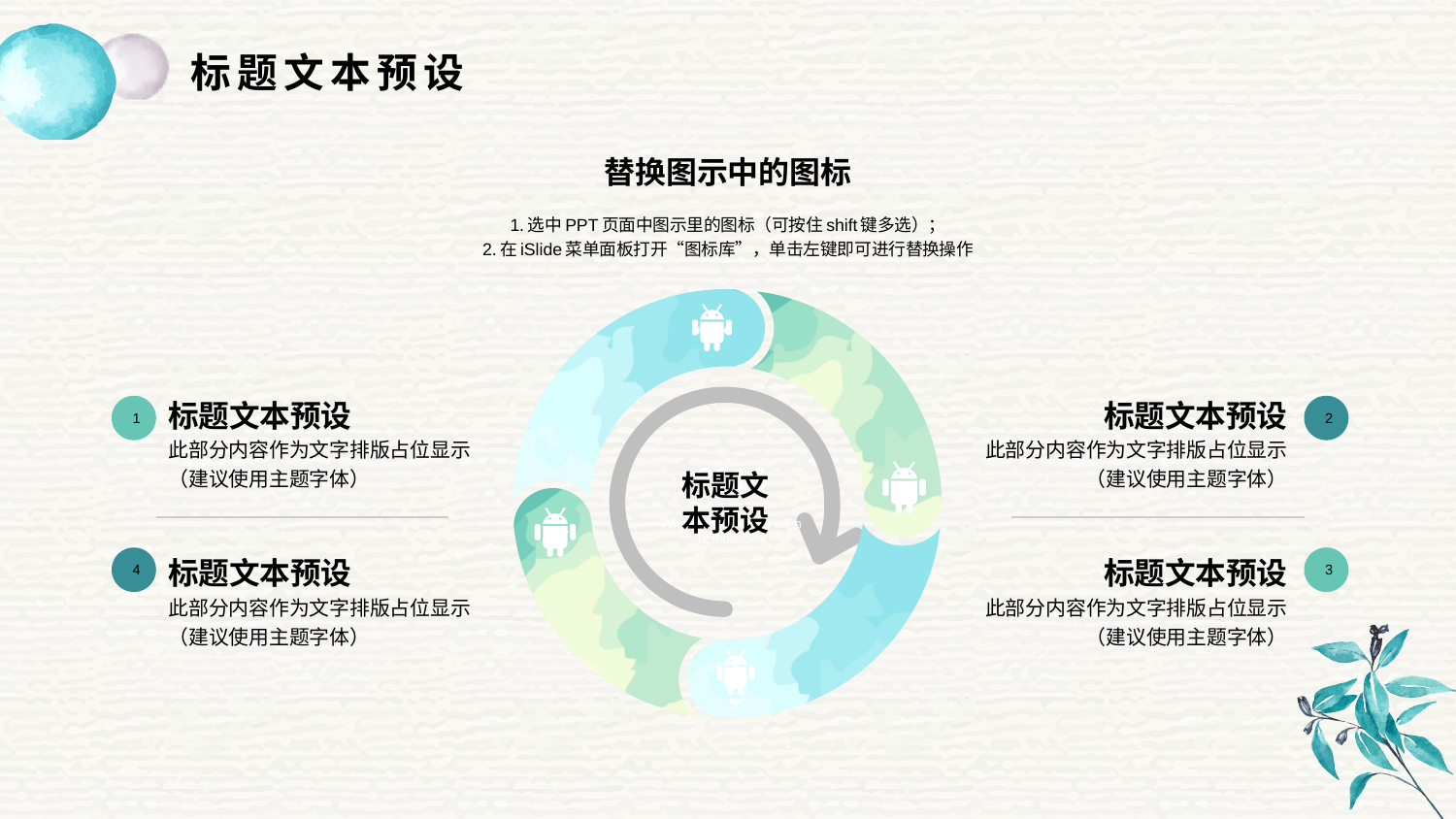

标题文本预设
替换图示中的图标
1.选中PPT页面中图示里的图标（可按住shift键多选）；
2.在iSlide菜单面板打开“图标库”，单击左键即可进行替换操作

1
标题文本预设
此部分内容作为文字排版占位显示
（建议使用主题字体）
2
标题文本预设
此部分内容作为文字排版占位显示
（建议使用主题字体）
2016
Aliquam gravida eu enim ut molestie.
标题文
本预设

4
标题文本预设
此部分内容作为文字排版占位显示
（建议使用主题字体）
3
标题文本预设
此部分内容作为文字排版占位显示
（建议使用主题字体）